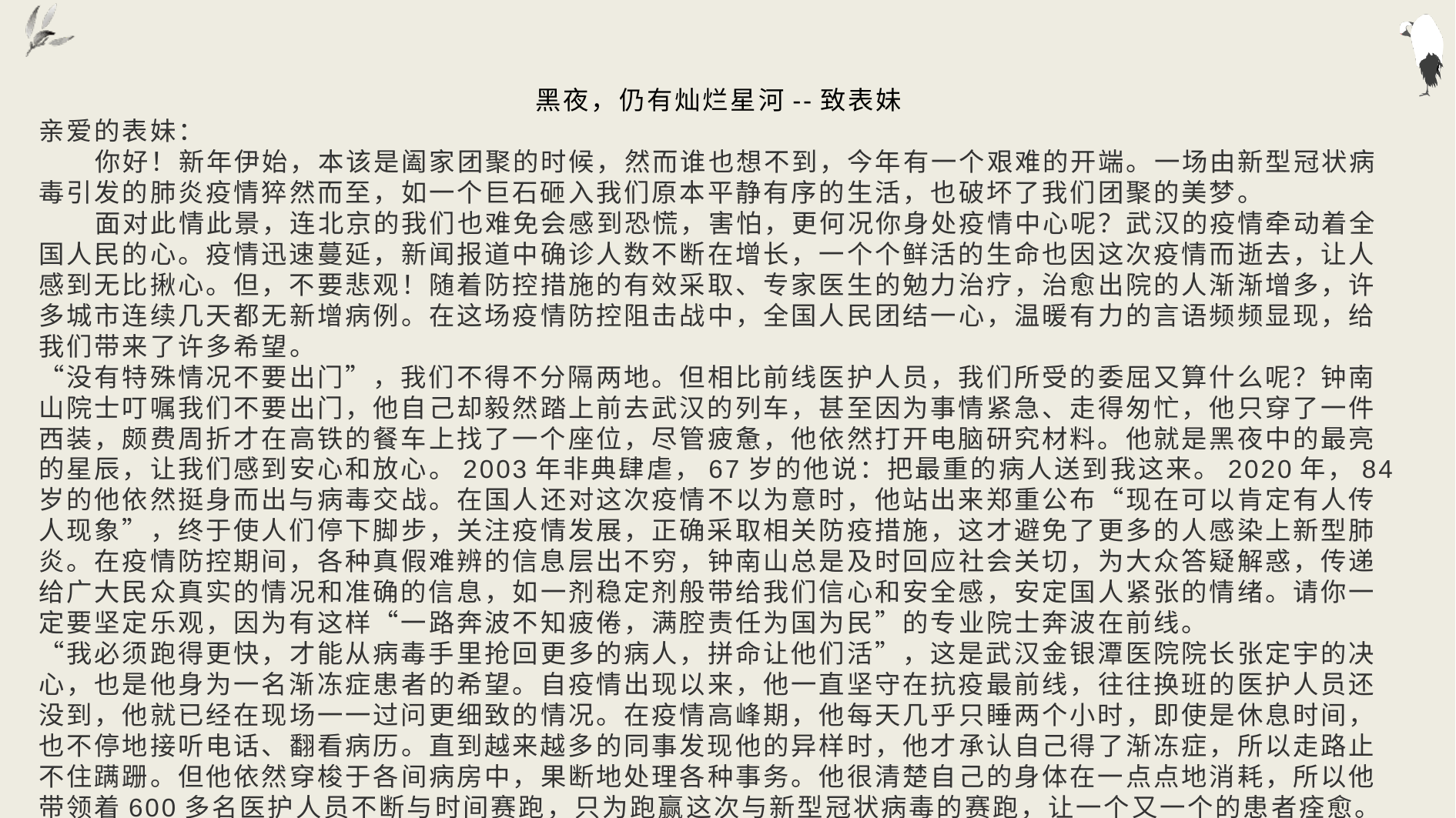

黑夜，仍有灿烂星河--致表妹
亲爱的表妹：
       你好！新年伊始，本该是阖家团聚的时候，然而谁也想不到，今年有一个艰难的开端。一场由新型冠状病毒引发的肺炎疫情猝然而至，如一个巨石砸入我们原本平静有序的生活，也破坏了我们团聚的美梦。
       面对此情此景，连北京的我们也难免会感到恐慌，害怕，更何况你身处疫情中心呢？武汉的疫情牵动着全国人民的心。疫情迅速蔓延，新闻报道中确诊人数不断在增长，一个个鲜活的生命也因这次疫情而逝去，让人感到无比揪心。但，不要悲观！随着防控措施的有效采取、专家医生的勉力治疗，治愈出院的人渐渐增多，许多城市连续几天都无新增病例。在这场疫情防控阻击战中，全国人民团结一心，温暖有力的言语频频显现，给我们带来了许多希望。
“没有特殊情况不要出门”，我们不得不分隔两地。但相比前线医护人员，我们所受的委屈又算什么呢？钟南山院士叮嘱我们不要出门，他自己却毅然踏上前去武汉的列车，甚至因为事情紧急、走得匆忙，他只穿了一件西装，颇费周折才在高铁的餐车上找了一个座位，尽管疲惫，他依然打开电脑研究材料。他就是黑夜中的最亮的星辰，让我们感到安心和放心。2003年非典肆虐，67岁的他说：把最重的病人送到我这来。2020年，84岁的他依然挺身而出与病毒交战。在国人还对这次疫情不以为意时，他站出来郑重公布“现在可以肯定有人传人现象”，终于使人们停下脚步，关注疫情发展，正确采取相关防疫措施，这才避免了更多的人感染上新型肺炎。在疫情防控期间，各种真假难辨的信息层出不穷，钟南山总是及时回应社会关切，为大众答疑解惑，传递给广大民众真实的情况和准确的信息，如一剂稳定剂般带给我们信心和安全感，安定国人紧张的情绪。请你一定要坚定乐观，因为有这样“一路奔波不知疲倦，满腔责任为国为民”的专业院士奔波在前线。
“我必须跑得更快，才能从病毒手里抢回更多的病人，拼命让他们活”，这是武汉金银潭医院院长张定宇的决心，也是他身为一名渐冻症患者的希望。自疫情出现以来，他一直坚守在抗疫最前线，往往换班的医护人员还没到，他就已经在现场一一过问更细致的情况。在疫情高峰期，他每天几乎只睡两个小时，即使是休息时间，也不停地接听电话、翻看病历。直到越来越多的同事发现他的异样时，他才承认自己得了渐冻症，所以走路止不住蹒跚。但他依然穿梭于各间病房中，果断地处理各种事务。他很清楚自己的身体在一点点地消耗，所以他带领着600多名医护人员不断与时间赛跑，只为跑赢这次与新型冠状病毒的赛跑，让一个又一个的患者痊愈。即使是自己摇摇欲坠，也依然不忘放射出指引他人的光芒。有这样的医护，我相信，武汉一定能挺住！